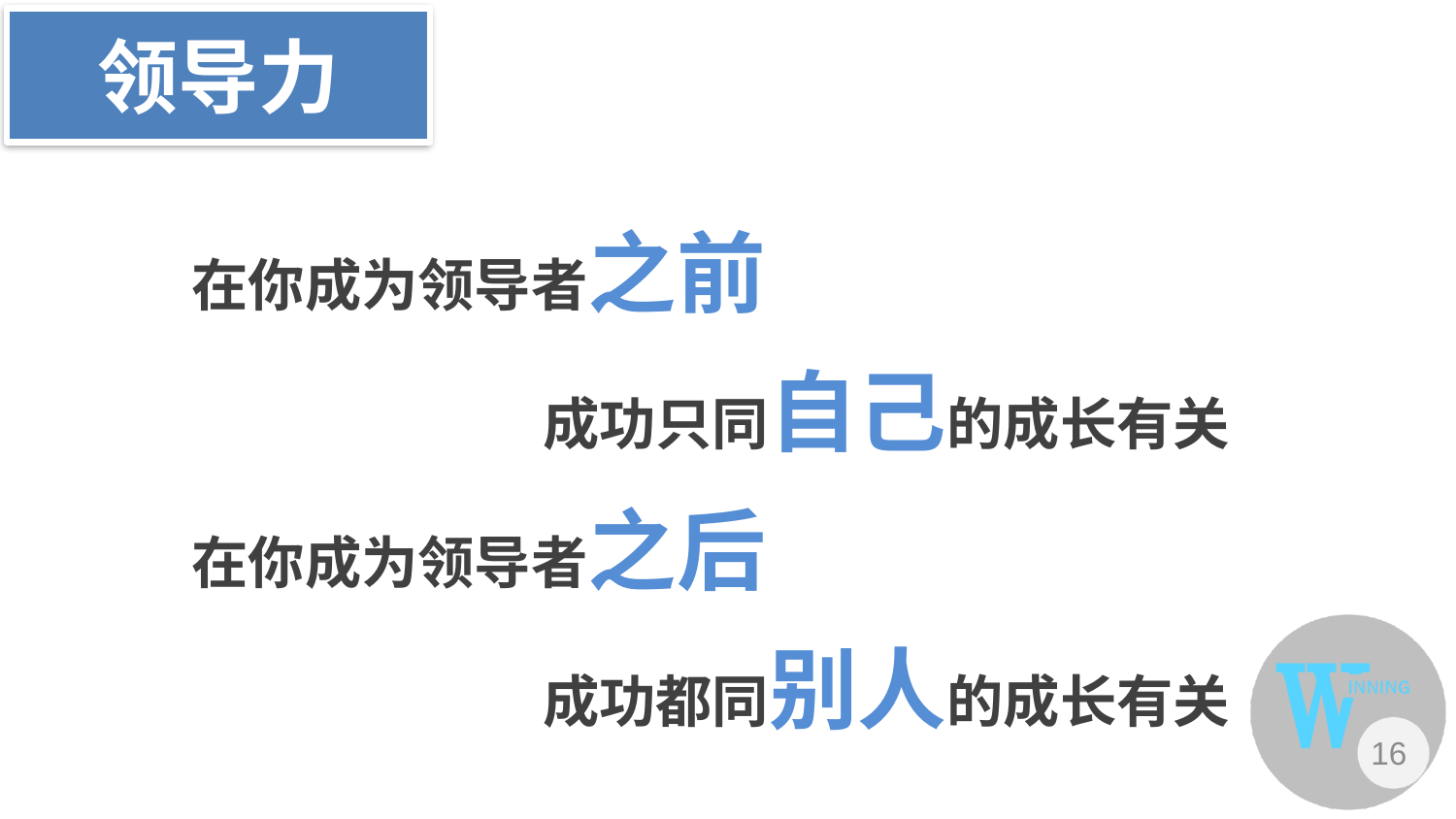

领导力
在你成为领导者之前
成功只同自己的成长有关
在你成为领导者之后
成功都同别人的成长有关
16